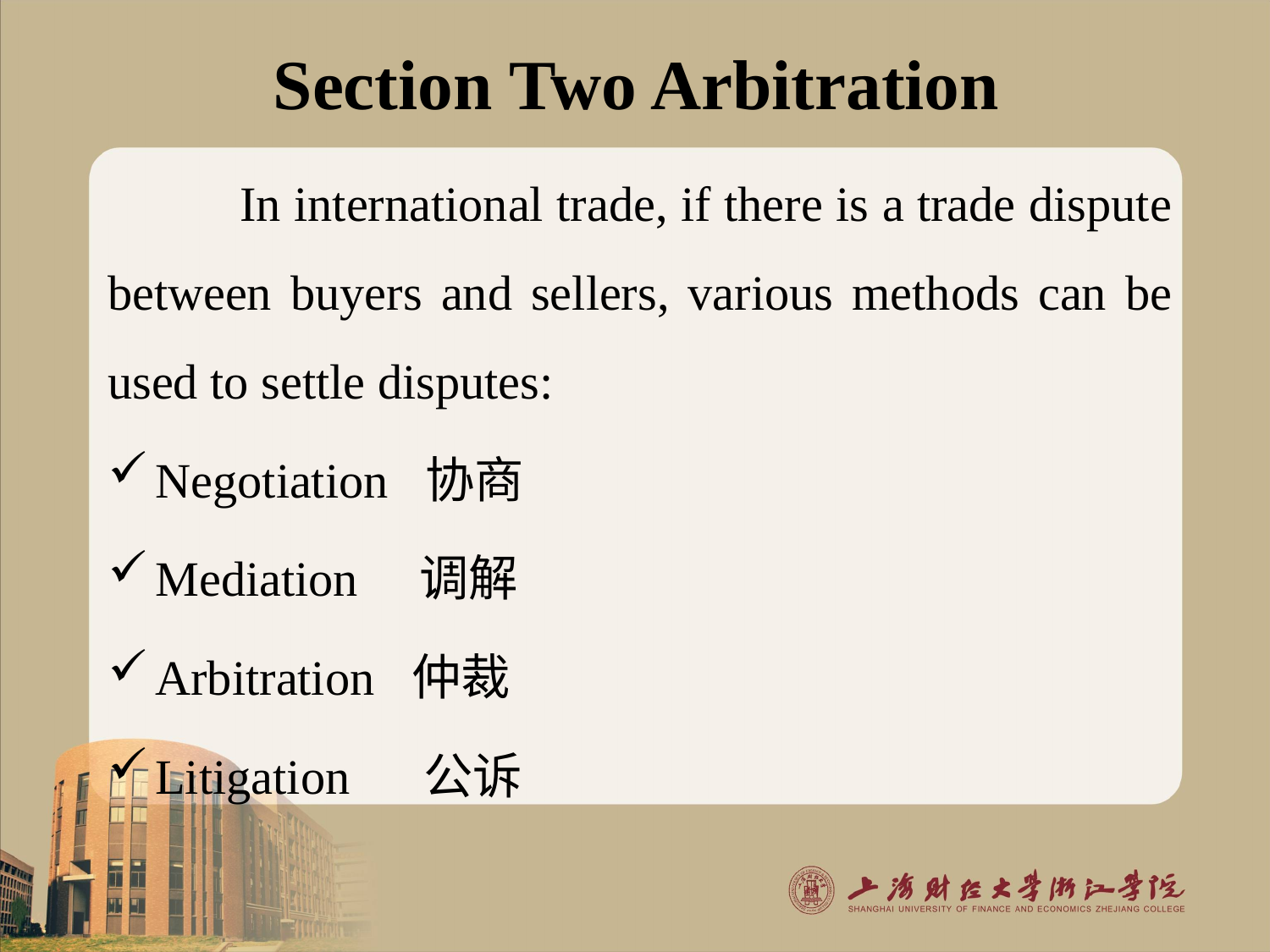

# Section Two Arbitration
          In international trade, if there is a trade dispute between buyers and sellers, various methods can be used to settle disputes:
Negotiation  协商
Mediation    调解
Arbitration  仲裁
Litigation     公诉